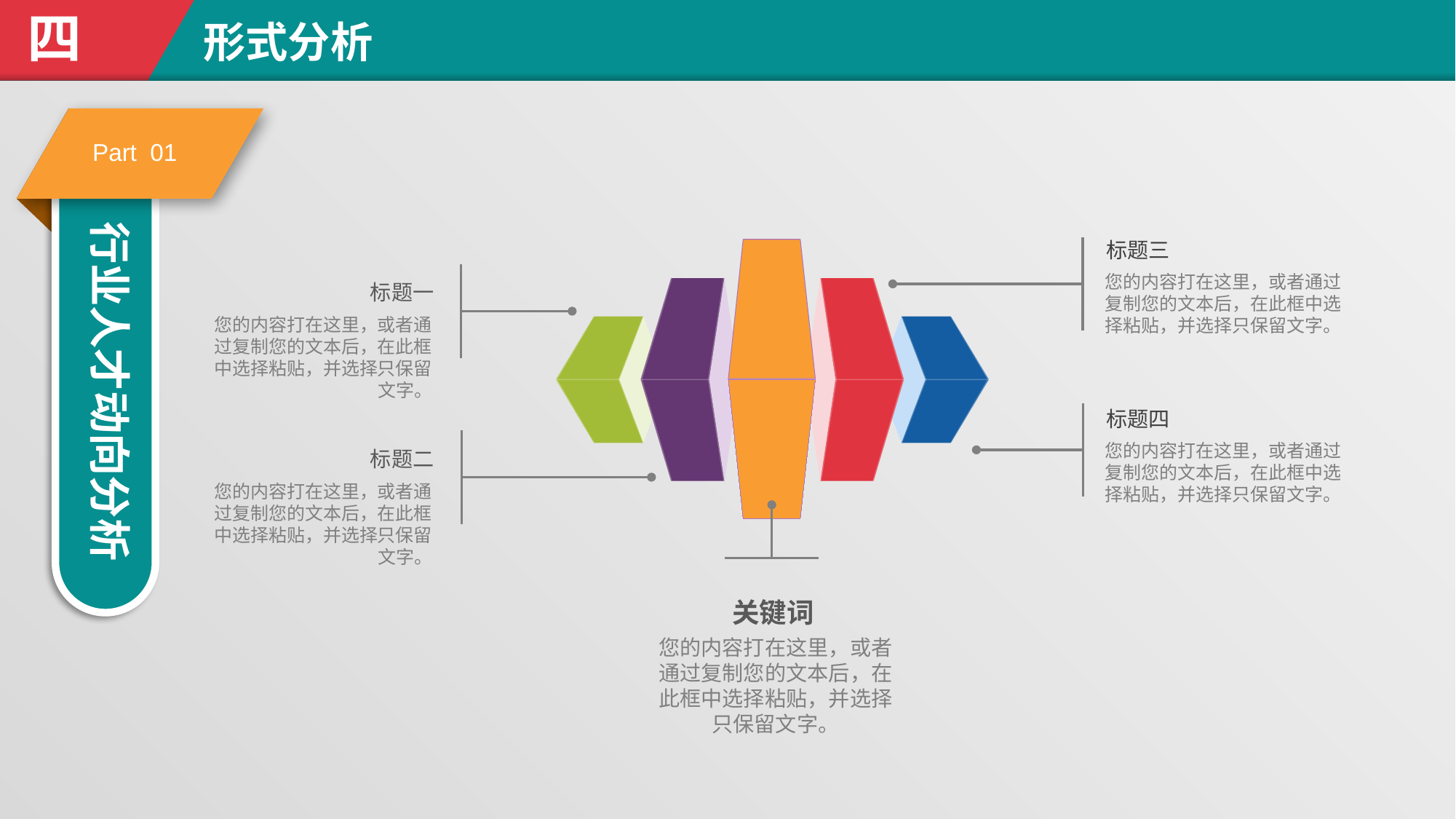

四
# 形式分析

Part  01

行业人才动向分析
标题三
您的内容打在这里，或者通过复制您的文本后，在此框中选择粘贴，并选择只保留文字。

标题一
您的内容打在这里，或者通过复制您的文本后，在此框中选择粘贴，并选择只保留文字。

标题四
您的内容打在这里，或者通过复制您的文本后，在此框中选择粘贴，并选择只保留文字。

标题二
您的内容打在这里，或者通过复制您的文本后，在此框中选择粘贴，并选择只保留文字。

关键词
您的内容打在这里，或者通过复制您的文本后，在此框中选择粘贴，并选择只保留文字。